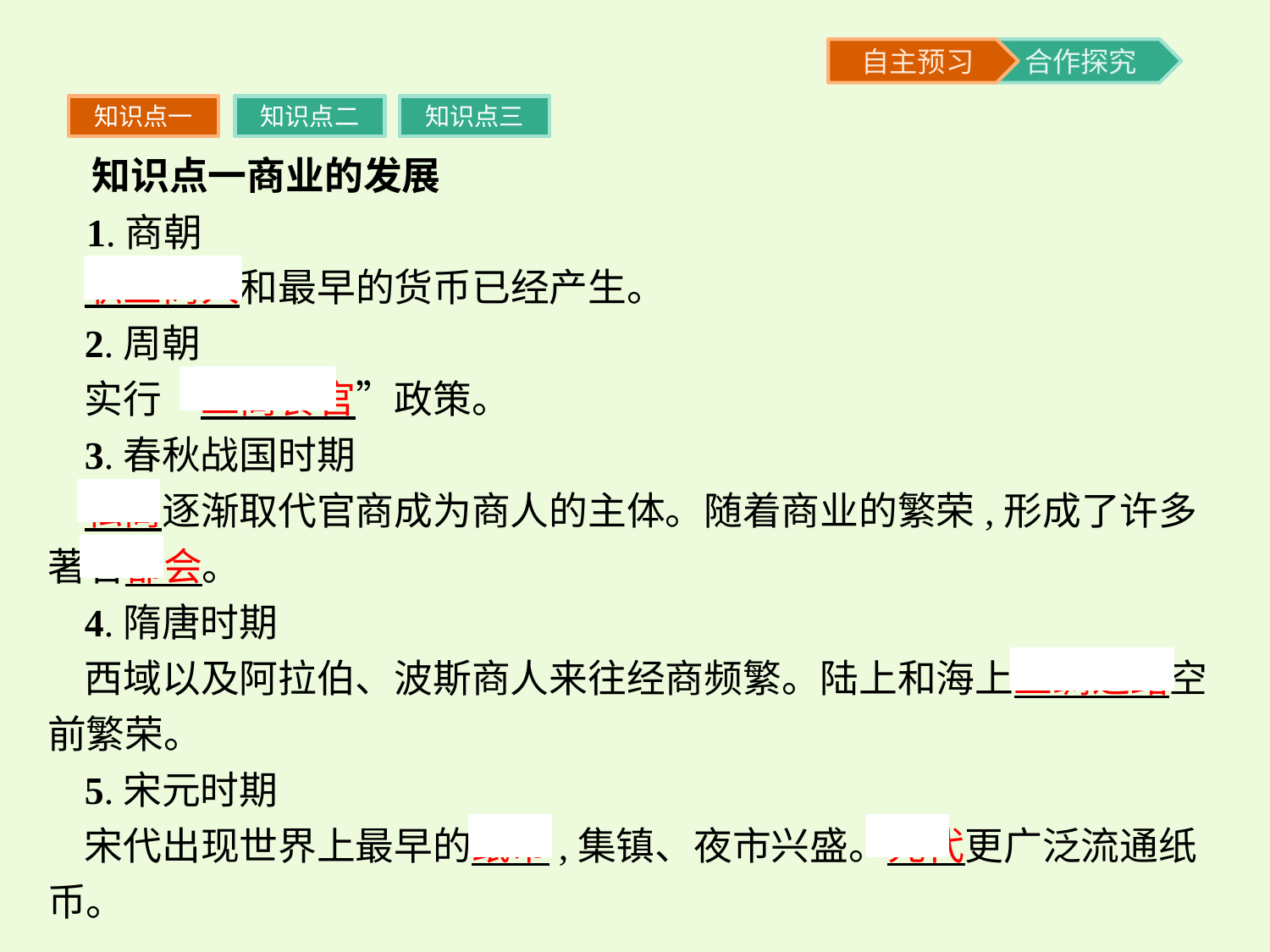

知识点一
知识点二
知识点三
    知识点一商业的发展
    1.商朝
职业商人和最早的货币已经产生。
2.周朝
实行“工商食官”政策。
3.春秋战国时期
私商逐渐取代官商成为商人的主体。随着商业的繁荣,形成了许多著名都会。
4.隋唐时期
西域以及阿拉伯、波斯商人来往经商频繁。陆上和海上丝绸之路空前繁荣。
5.宋元时期
宋代出现世界上最早的纸币,集镇、夜市兴盛。元代更广泛流通纸币。